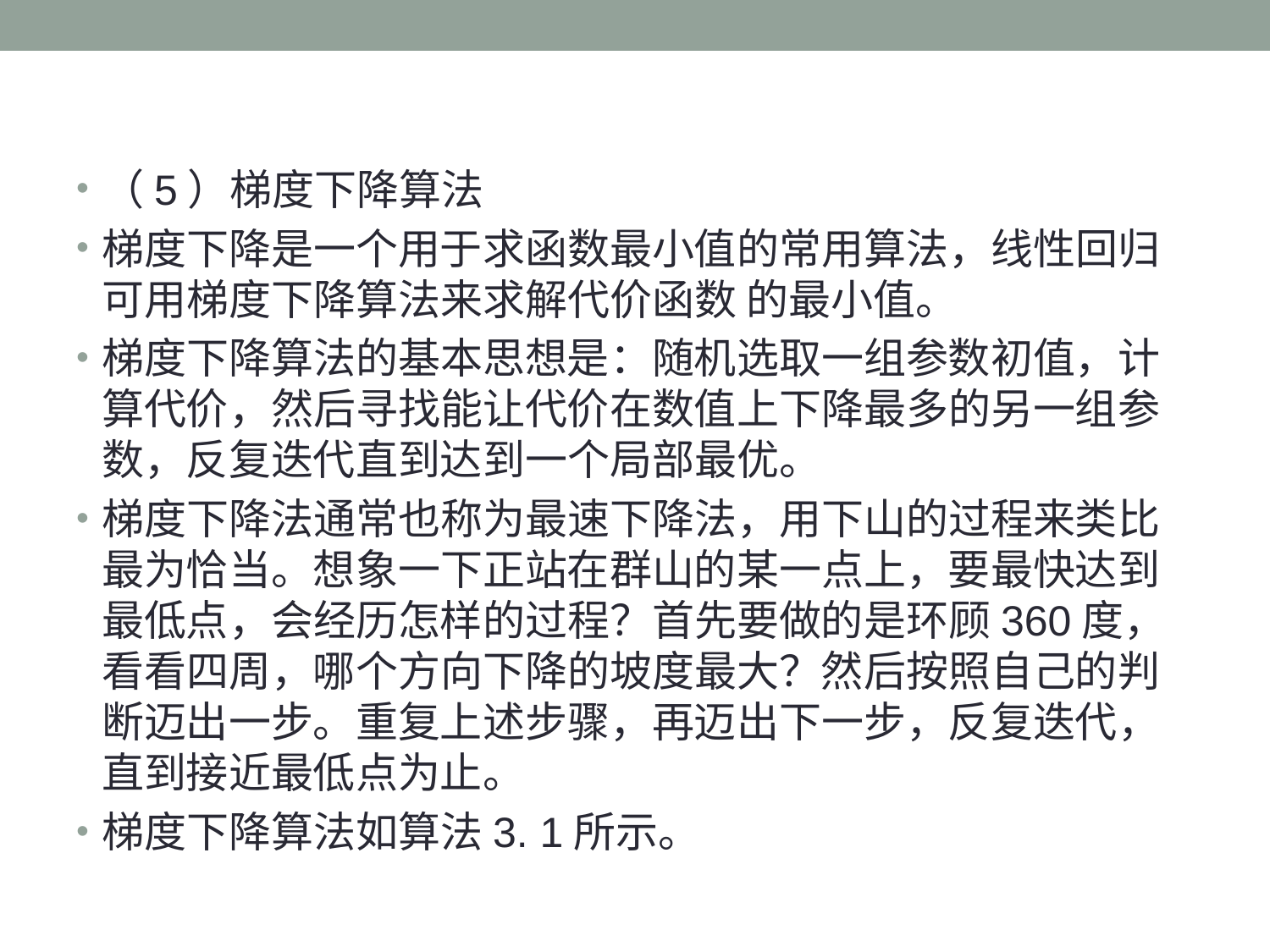

（5）梯度下降算法
梯度下降是一个用于求函数最小值的常用算法，线性回归可用梯度下降算法来求解代价函数 的最小值。
梯度下降算法的基本思想是：随机选取一组参数初值，计算代价，然后寻找能让代价在数值上下降最多的另一组参数，反复迭代直到达到一个局部最优。
梯度下降法通常也称为最速下降法，用下山的过程来类比最为恰当。想象一下正站在群山的某一点上，要最快达到最低点，会经历怎样的过程？首先要做的是环顾360度，看看四周，哪个方向下降的坡度最大？然后按照自己的判断迈出一步。重复上述步骤，再迈出下一步，反复迭代，直到接近最低点为止。
梯度下降算法如算法3. 1所示。